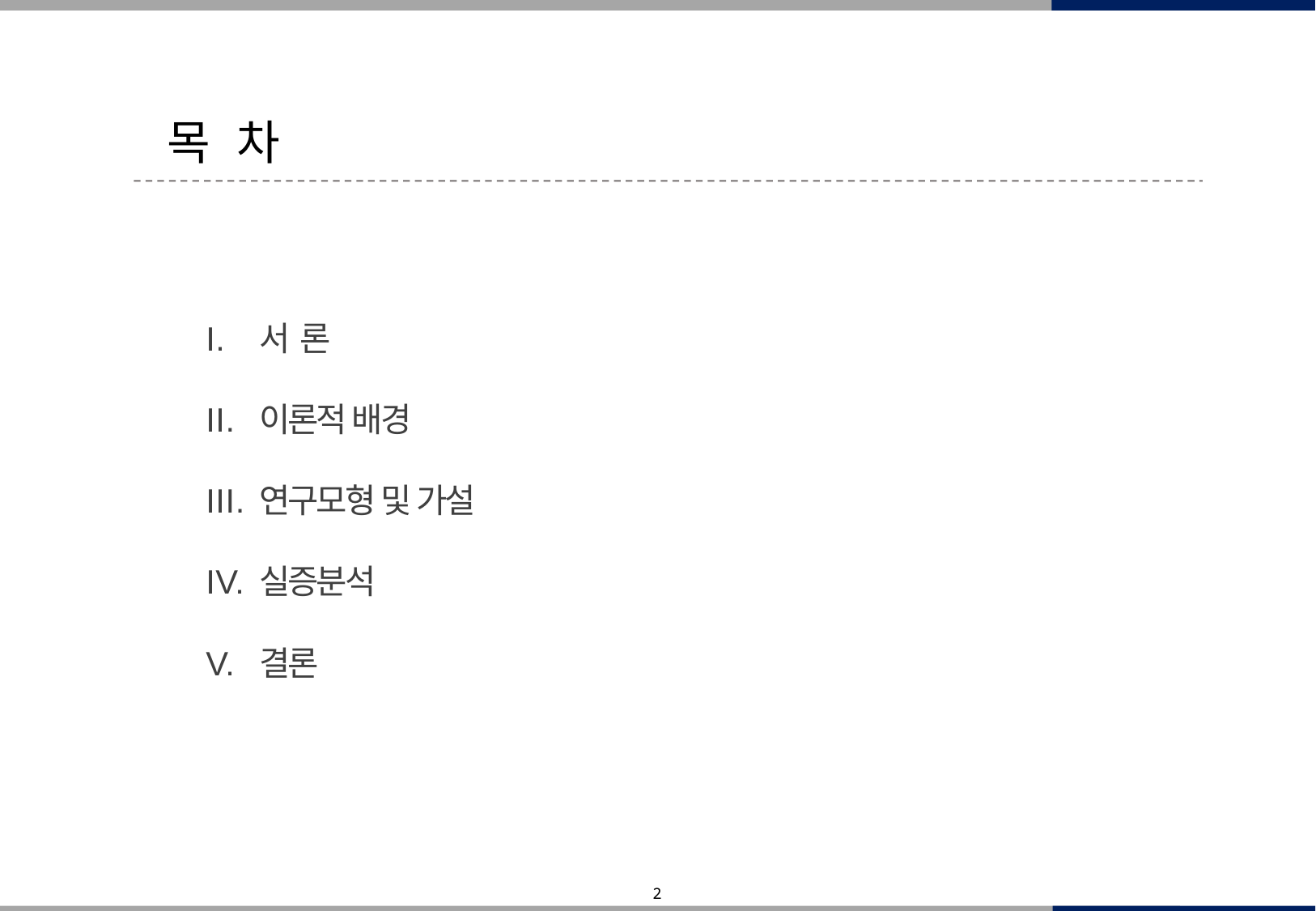

목  차
서 론
이론적 배경
연구모형 및 가설
실증분석
결론